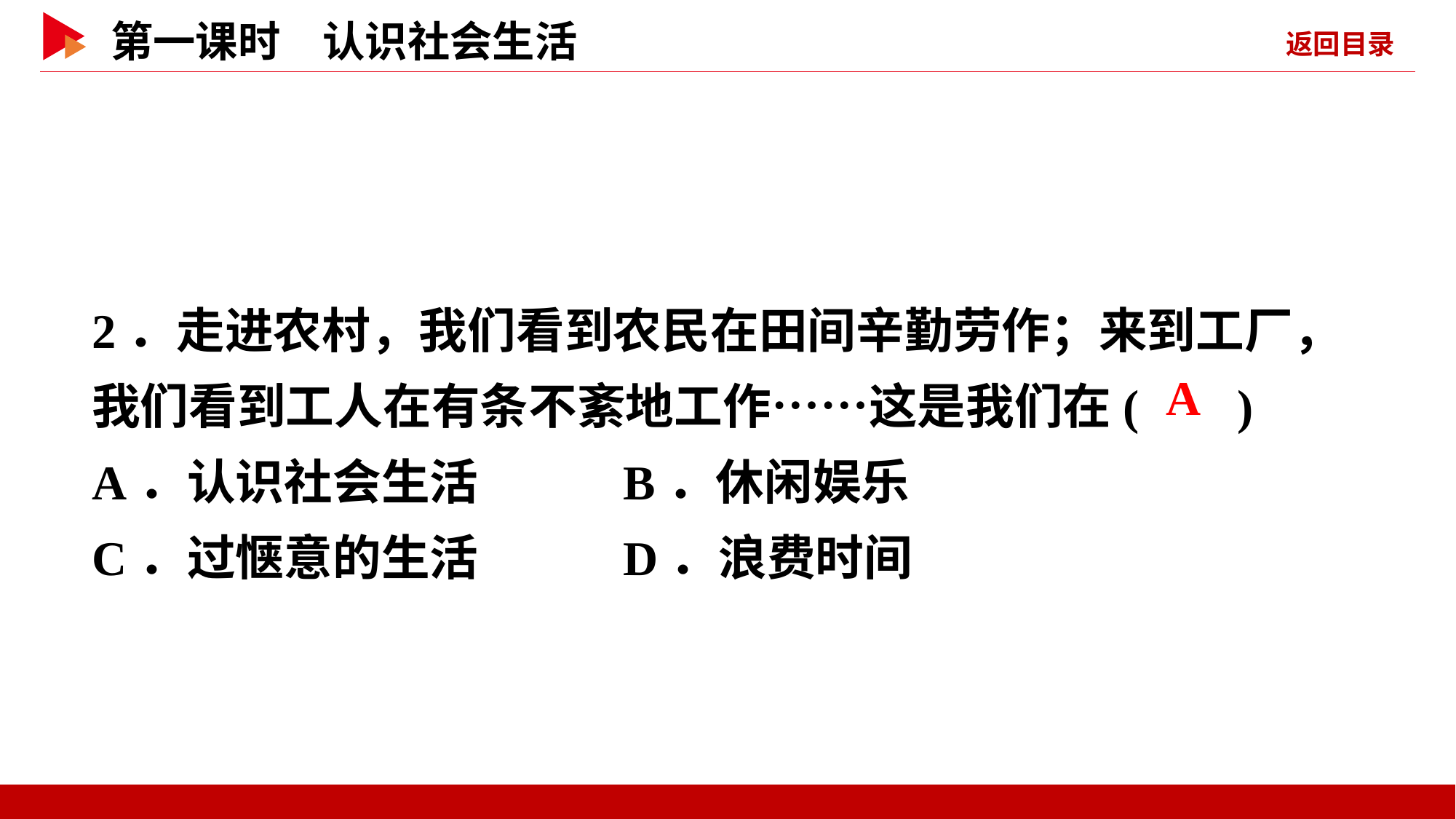

2．走进农村，我们看到农民在田间辛勤劳作；来到工厂，我们看到工人在有条不紊地工作……这是我们在(        )
A．认识社会生活            B．休闲娱乐
C．过惬意的生活            D．浪费时间
   A